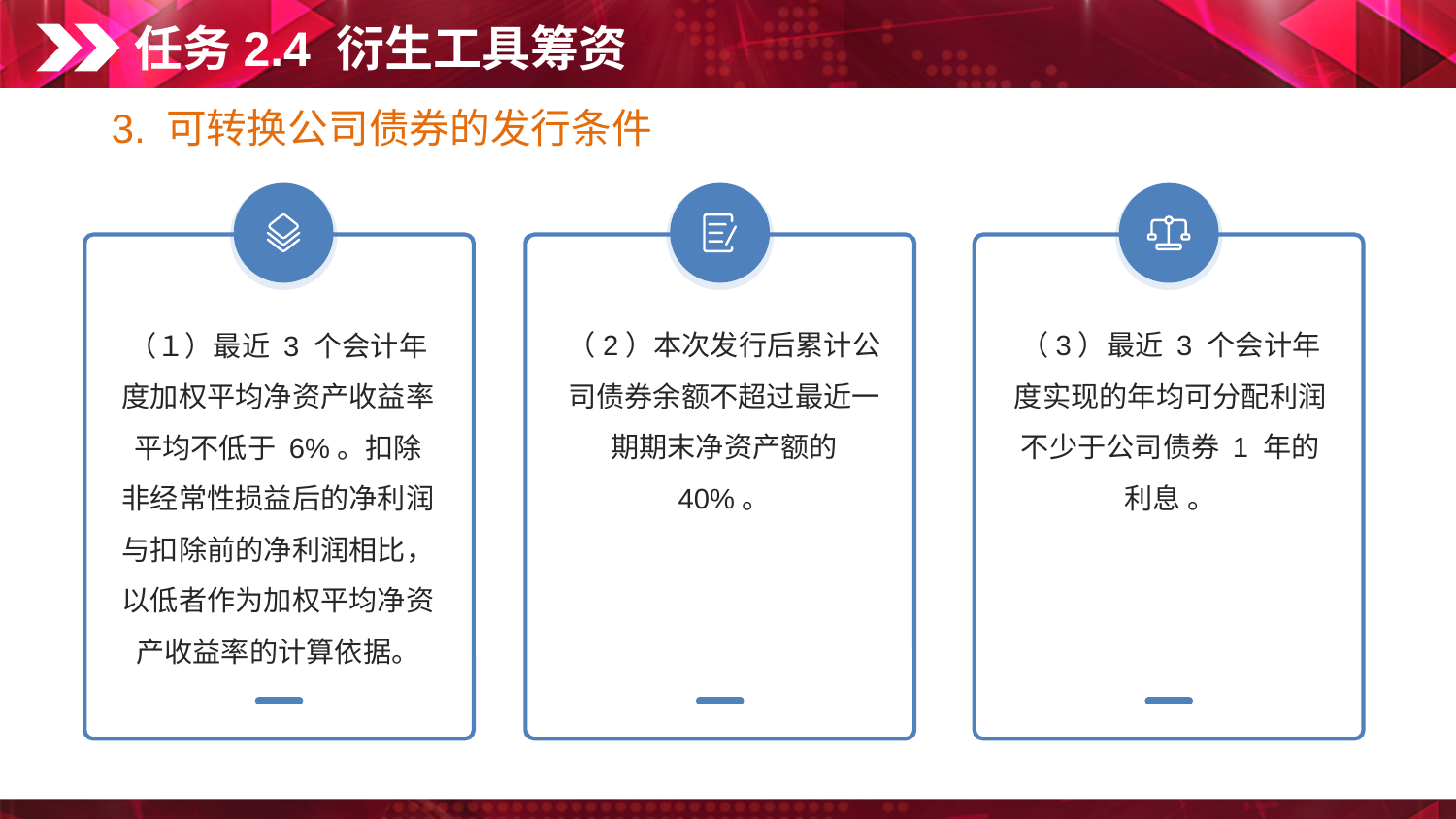

任务2.4 衍生工具筹资

3. 可转换公司债券的发行条件

（3）最近 3 个会计年度实现的年均可分配利润不少于公司债券 1 年的利息 。
（2）本次发行后累计公司债券余额不超过最近一期期末净资产额的 40%。
（１）最近 3 个会计年度加权平均净资产收益率平均不低于 6%。扣除非经常性损益后的净利润与扣除前的净利润相比，以低者作为加权平均净资产收益率的计算依据。